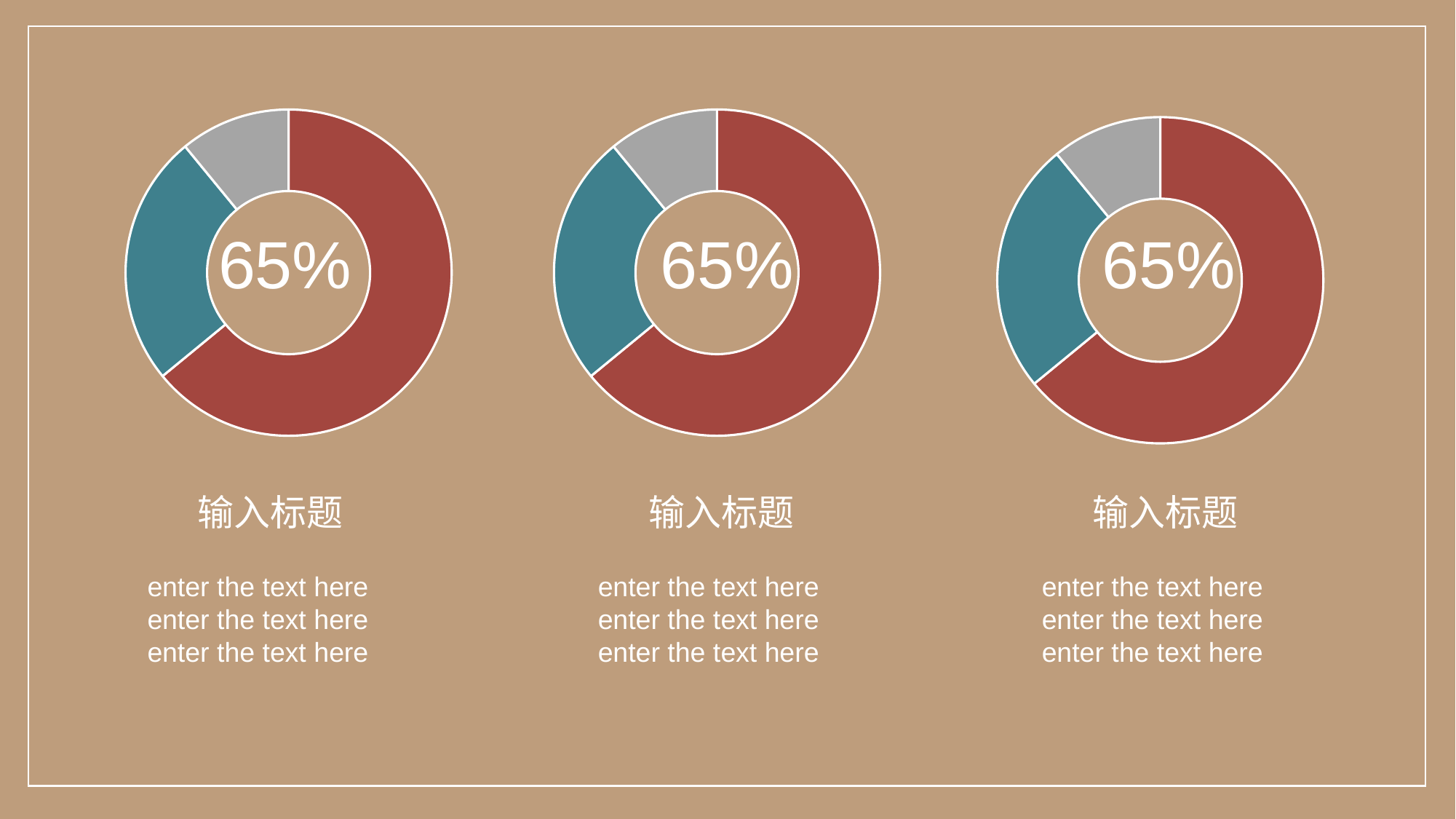

### Chart

| Category |
|---|

### Chart

| Category | 销售额 |
|---|---|
| 第一季度 | 8.2 |
| 第二季度 | 3.2 |
| 第三季度 | 1.4 |

### Chart

| Category | 销售额 |
|---|---|
| 第一季度 | 8.2 |
| 第二季度 | 3.2 |
| 第三季度 | 1.4 |

### Chart

| Category | 销售额 |
|---|---|
| 第一季度 | 8.2 |
| 第二季度 | 3.2 |
| 第三季度 | 1.4 |
65%
65%
65%
输入标题
输入标题
输入标题
enter the text here enter the text here
enter the text here
enter the text here enter the text here
enter the text here
enter the text here enter the text here
enter the text here